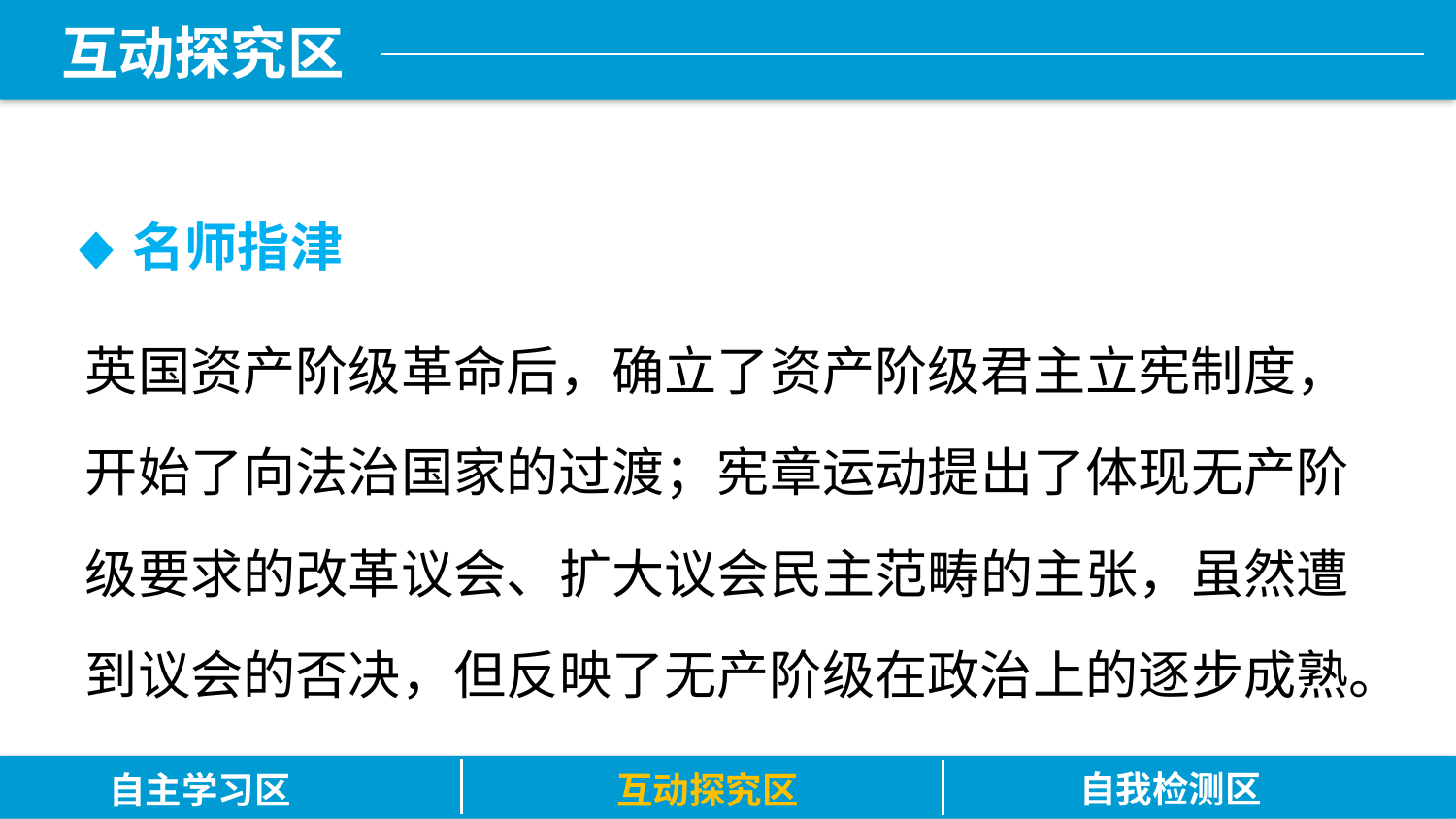

名师指津

英国资产阶级革命后，确立了资产阶级君主立宪制度，开始了向法治国家的过渡；宪章运动提出了体现无产阶级要求的改革议会、扩大议会民主范畴的主张，虽然遭到议会的否决，但反映了无产阶级在政治上的逐步成熟。
自我检测区
自主学习区
互动探究区